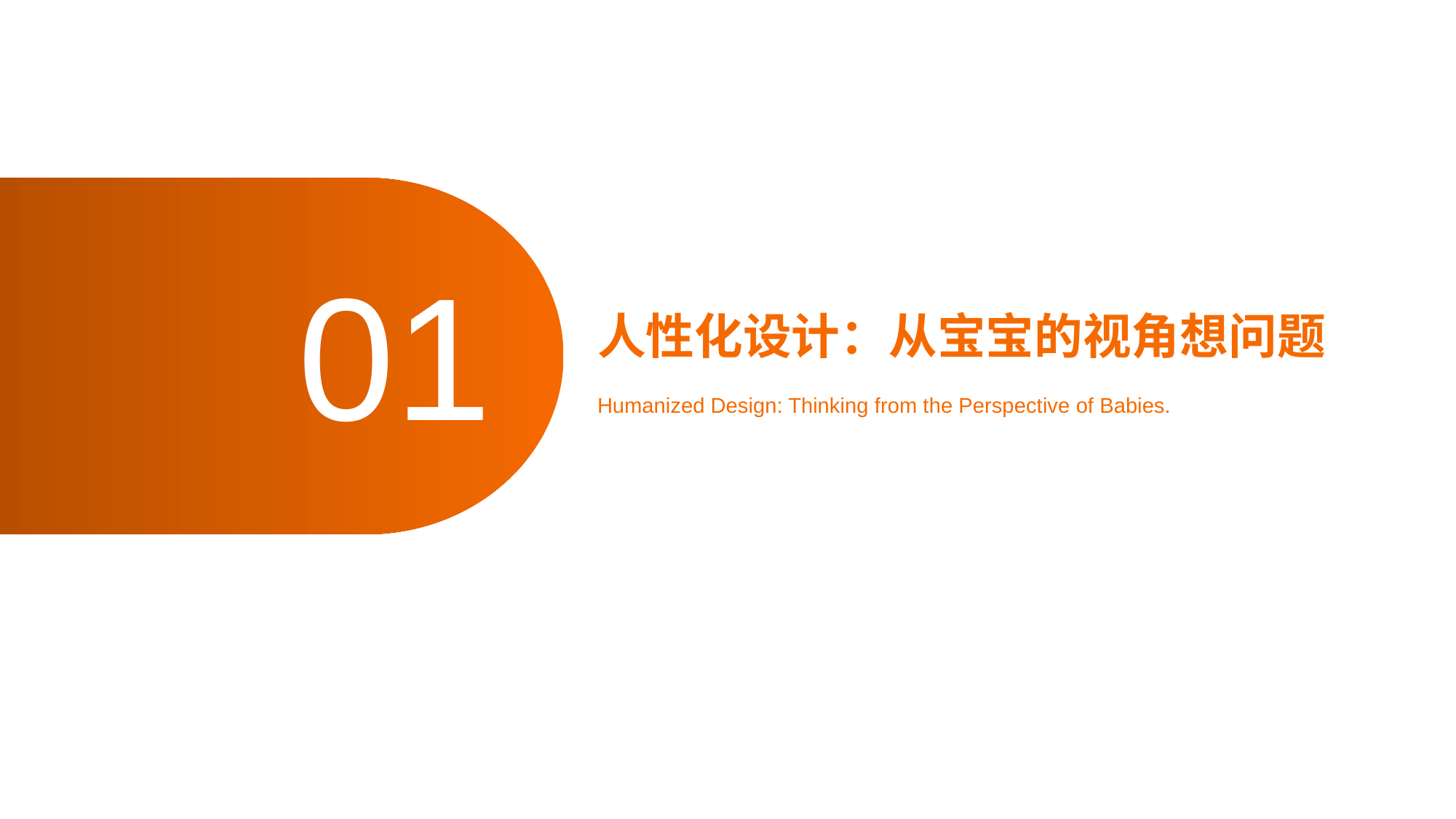

01
人性化设计：从宝宝的视角想问题
Humanized Design: Thinking from the Perspective of Babies.